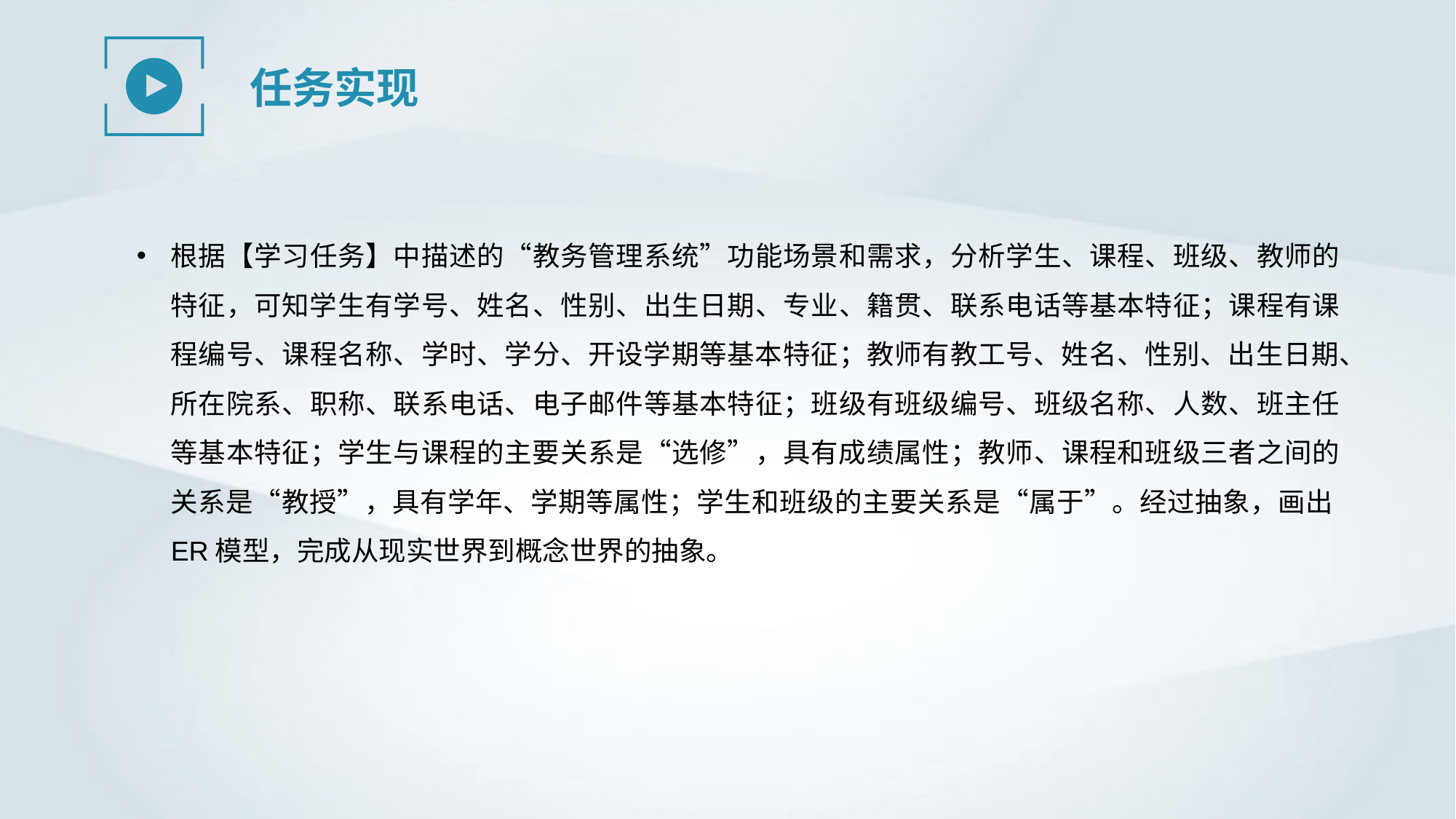

任务实现
根据【学习任务】中描述的“教务管理系统”功能场景和需求，分析学生、课程、班级、教师的特征，可知学生有学号、姓名、性别、出生日期、专业、籍贯、联系电话等基本特征；课程有课程编号、课程名称、学时、学分、开设学期等基本特征；教师有教工号、姓名、性别、出生日期、所在院系、职称、联系电话、电子邮件等基本特征；班级有班级编号、班级名称、人数、班主任等基本特征；学生与课程的主要关系是“选修”，具有成绩属性；教师、课程和班级三者之间的关系是“教授”，具有学年、学期等属性；学生和班级的主要关系是“属于”。经过抽象，画出ER模型，完成从现实世界到概念世界的抽象。